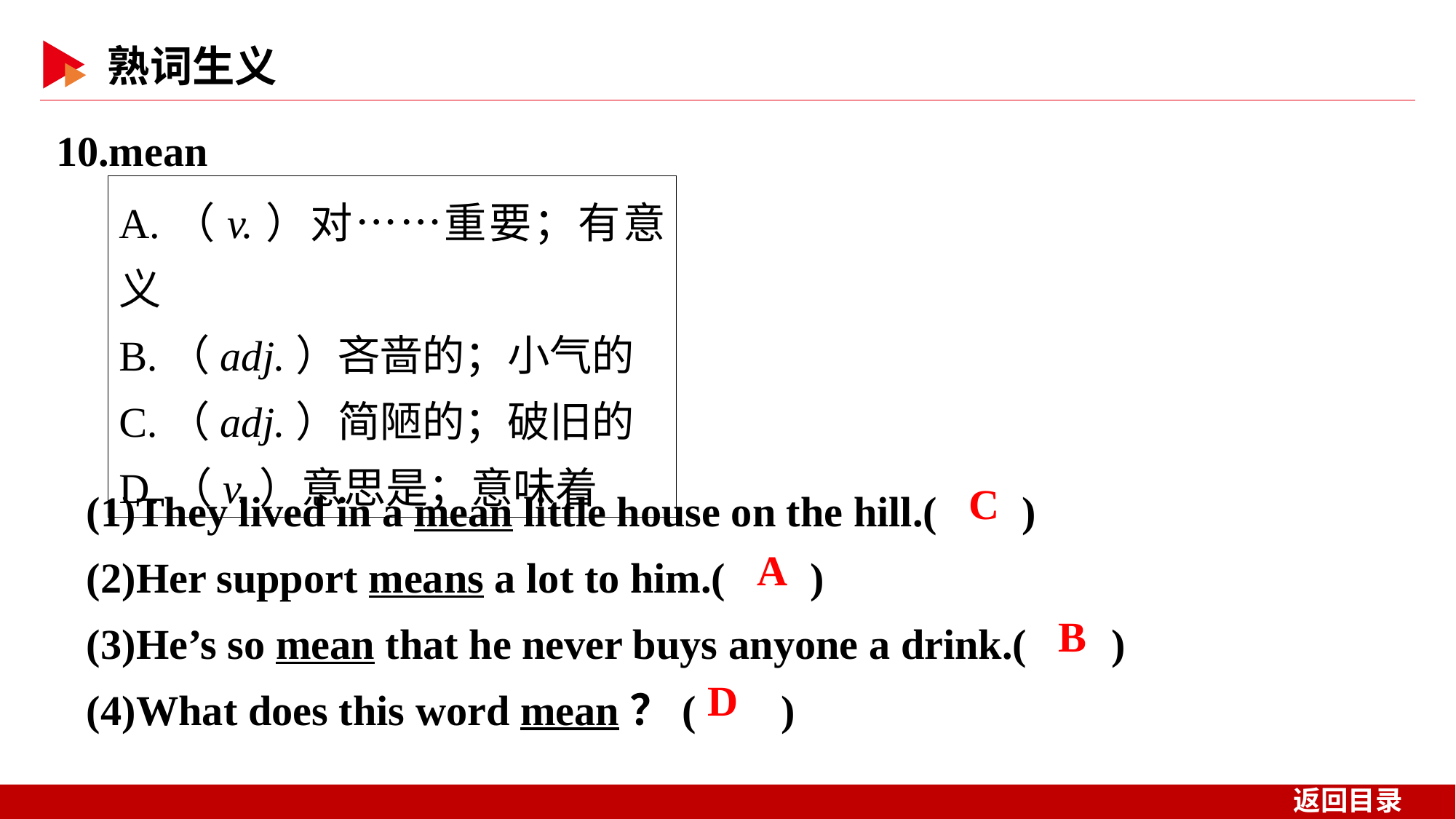

10.mean
A.（v.）对……重要；有意义
B.（adj.）吝啬的；小气的
C.（adj.）简陋的；破旧的
D.（v.）意思是；意味着
(1)They lived in a mean little house on the hill.(        )
(2)Her support means a lot to him.(        )
(3)He’s so mean that he never buys anyone a drink.(        )
(4)What does this word mean？(        )
   C
   A
   B
   D